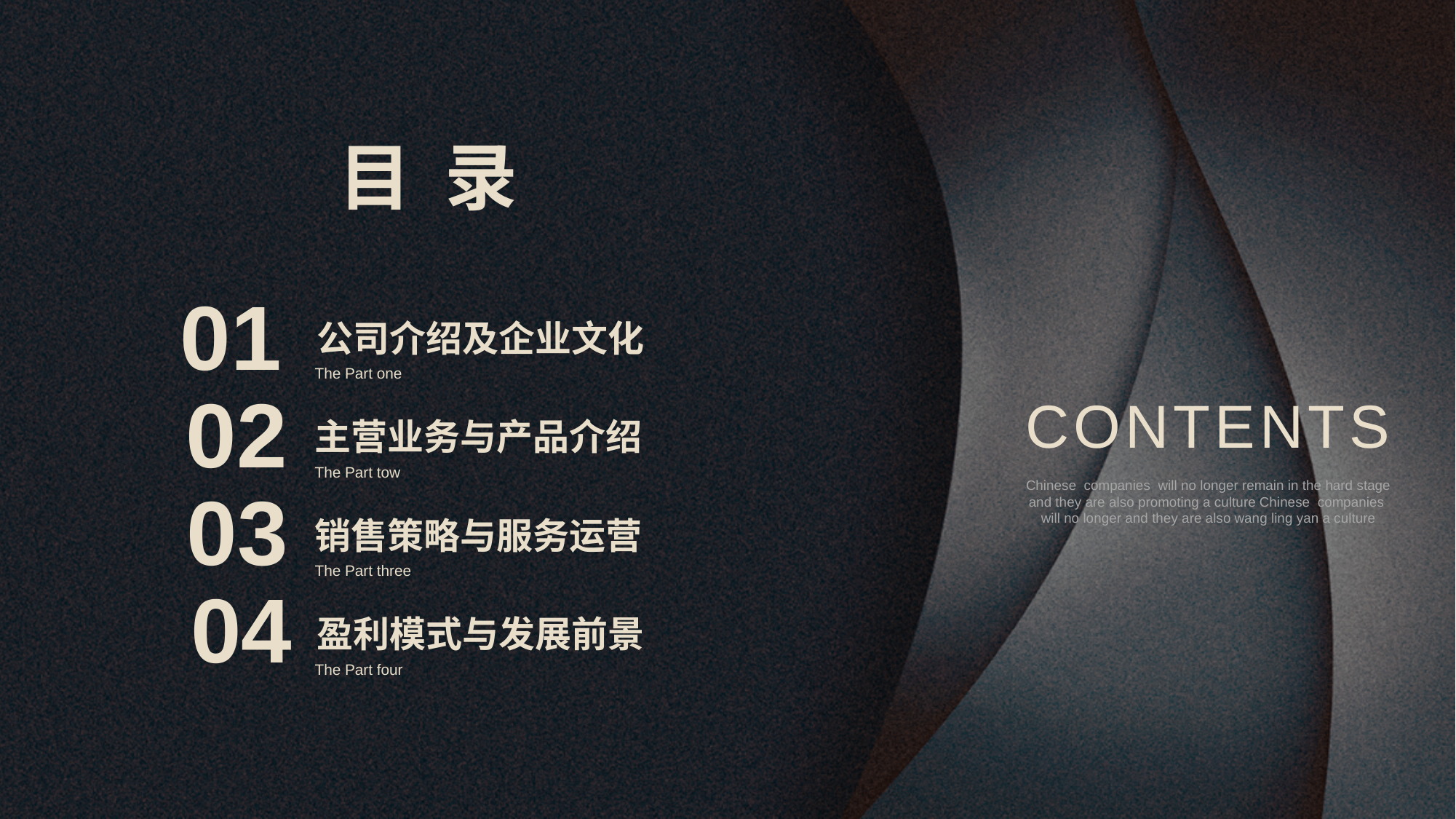

目  录
01
公司介绍及企业文化
The Part one
02
CONTENTS
主营业务与产品介绍
The Part tow
03
Chinese  companies  will no longer remain in the hard stage and they are also promoting a culture Chinese  companies  will no longer and they are also wang ling yan a culture
销售策略与服务运营
The Part three
04
盈利模式与发展前景
The Part four